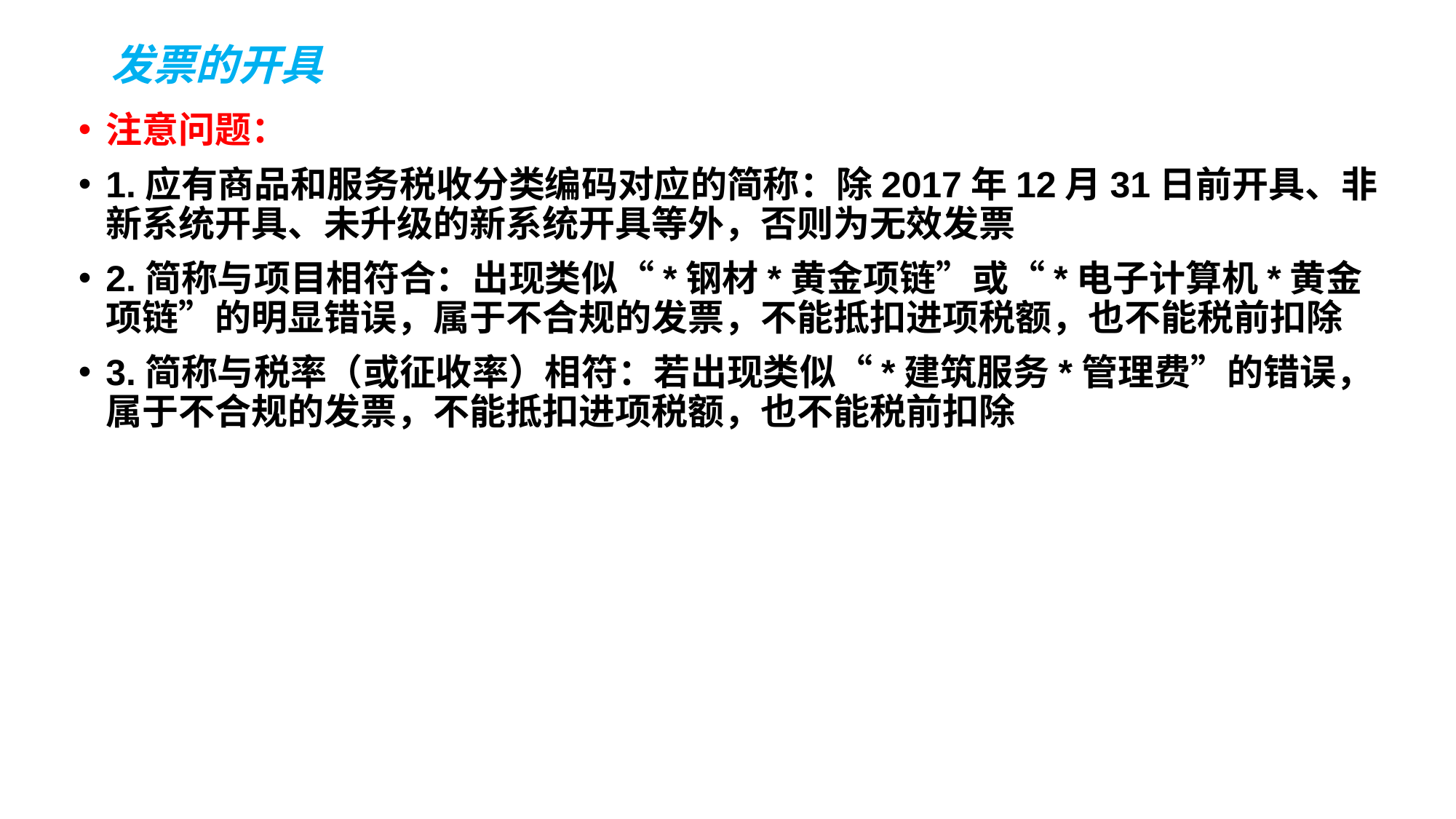

# 发票的开具
注意问题：
1.应有商品和服务税收分类编码对应的简称：除2017年12月31日前开具、非新系统开具、未升级的新系统开具等外，否则为无效发票
2.简称与项目相符合：出现类似“*钢材*黄金项链”或“*电子计算机*黄金项链”的明显错误，属于不合规的发票，不能抵扣进项税额，也不能税前扣除
3.简称与税率（或征收率）相符：若出现类似“*建筑服务*管理费”的错误，属于不合规的发票，不能抵扣进项税额，也不能税前扣除